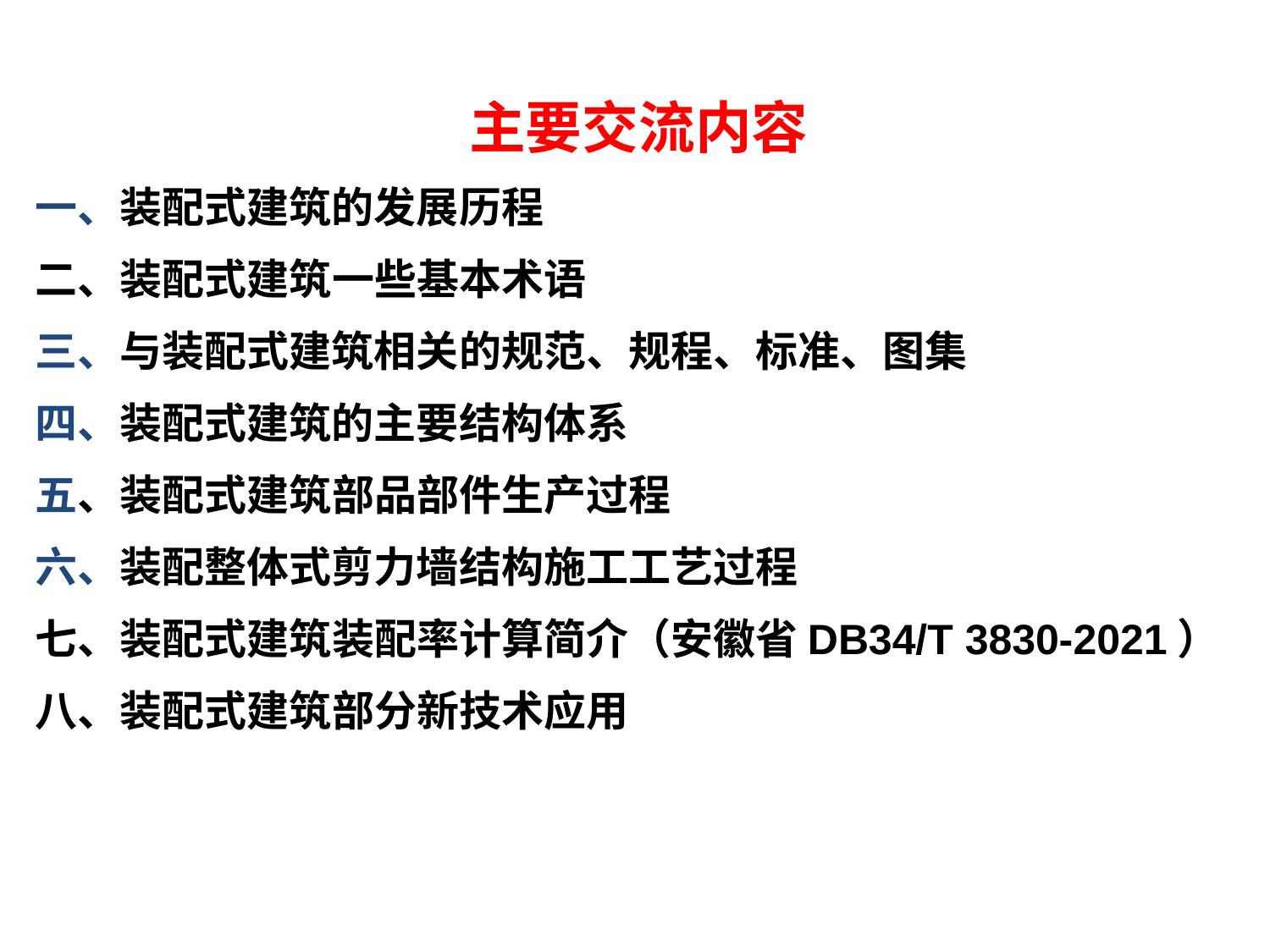

主要交流内容
一、装配式建筑的发展历程
二、装配式建筑一些基本术语
三、与装配式建筑相关的规范、规程、标准、图集
四、装配式建筑的主要结构体系
五、装配式建筑部品部件生产过程
六、装配整体式剪力墙结构施工工艺过程
七、装配式建筑装配率计算简介（安徽省DB34/T 3830-2021）
八、装配式建筑部分新技术应用